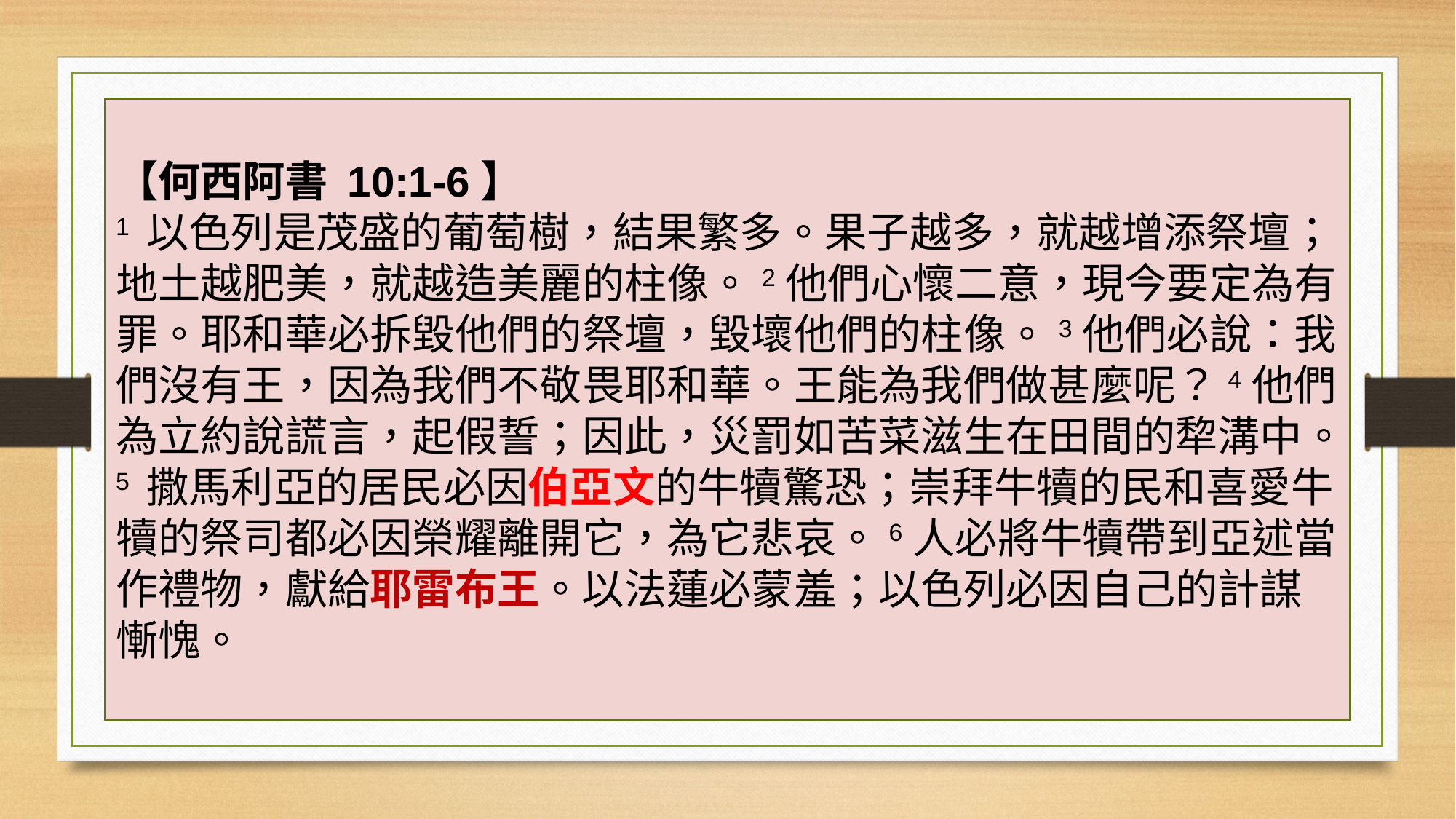

【何西阿書 10:1-6】
1 以色列是茂盛的葡萄樹，結果繁多。果子越多，就越增添祭壇；地土越肥美，就越造美麗的柱像。2他們心懷二意，現今要定為有罪。耶和華必拆毀他們的祭壇，毀壞他們的柱像。3他們必說：我們沒有王，因為我們不敬畏耶和華。王能為我們做甚麼呢？4他們為立約說謊言，起假誓；因此，災罰如苦菜滋生在田間的犂溝中。
5 撒馬利亞的居民必因伯亞文的牛犢驚恐；崇拜牛犢的民和喜愛牛犢的祭司都必因榮耀離開它，為它悲哀。6人必將牛犢帶到亞述當作禮物，獻給耶雷布王。以法蓮必蒙羞；以色列必因自己的計謀慚愧。
#